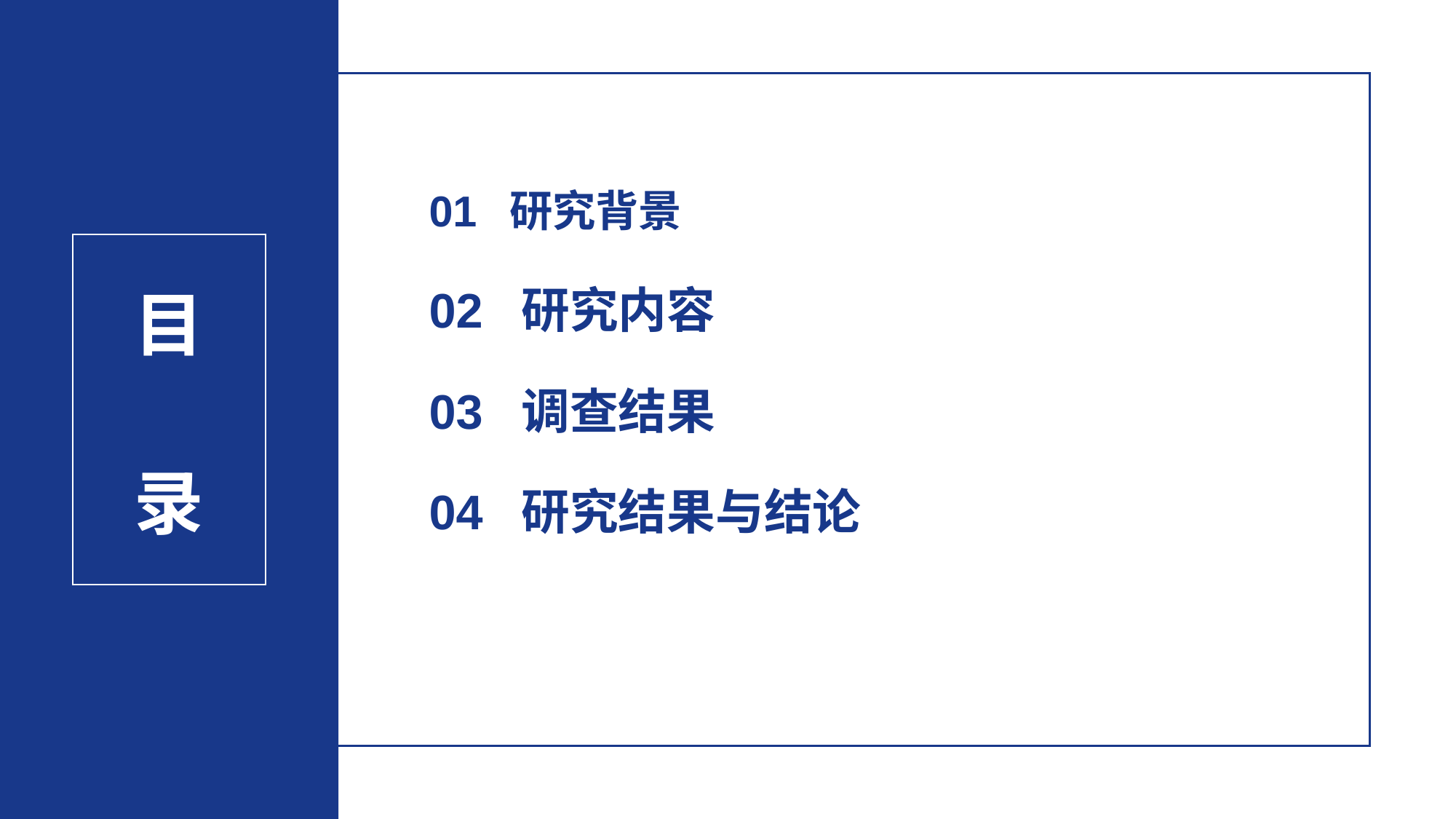

01  研究背景
02  研究内容
03  调查结果
04  研究结果与结论